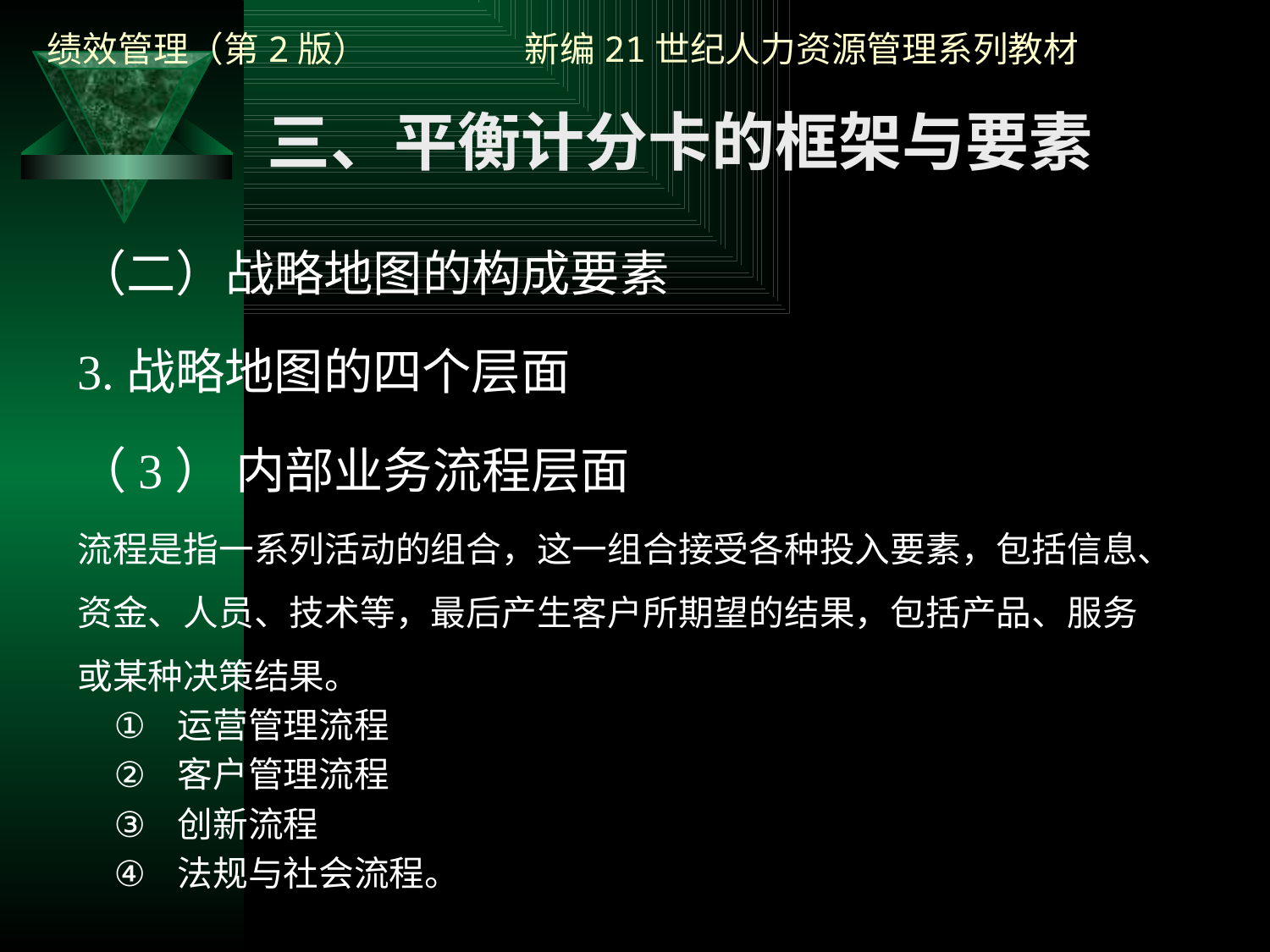

三、平衡计分卡的框架与要素
（二）战略地图的构成要素
3.战略地图的四个层面
（3） 内部业务流程层面
流程是指一系列活动的组合，这一组合接受各种投入要素，包括信息、资金、人员、技术等，最后产生客户所期望的结果，包括产品、服务或某种决策结果。
运营管理流程
客户管理流程
创新流程
法规与社会流程。